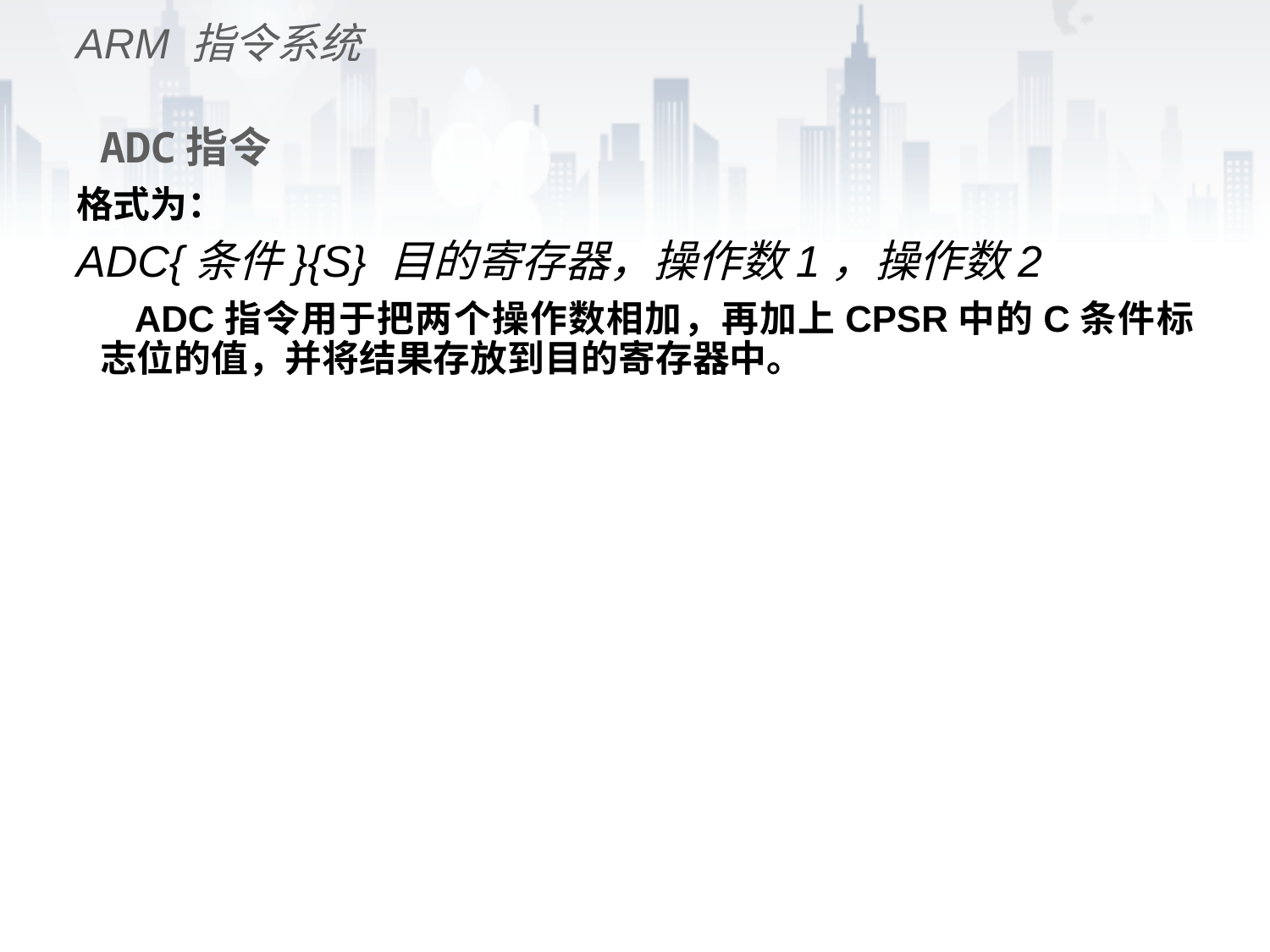

ARM 指令系统
# ADC指令
格式为：
ADC{条件}{S} 目的寄存器，操作数1，操作数2
     ADC指令用于把两个操作数相加，再加上CPSR中的C条件标志位的值，并将结果存放到目的寄存器中。